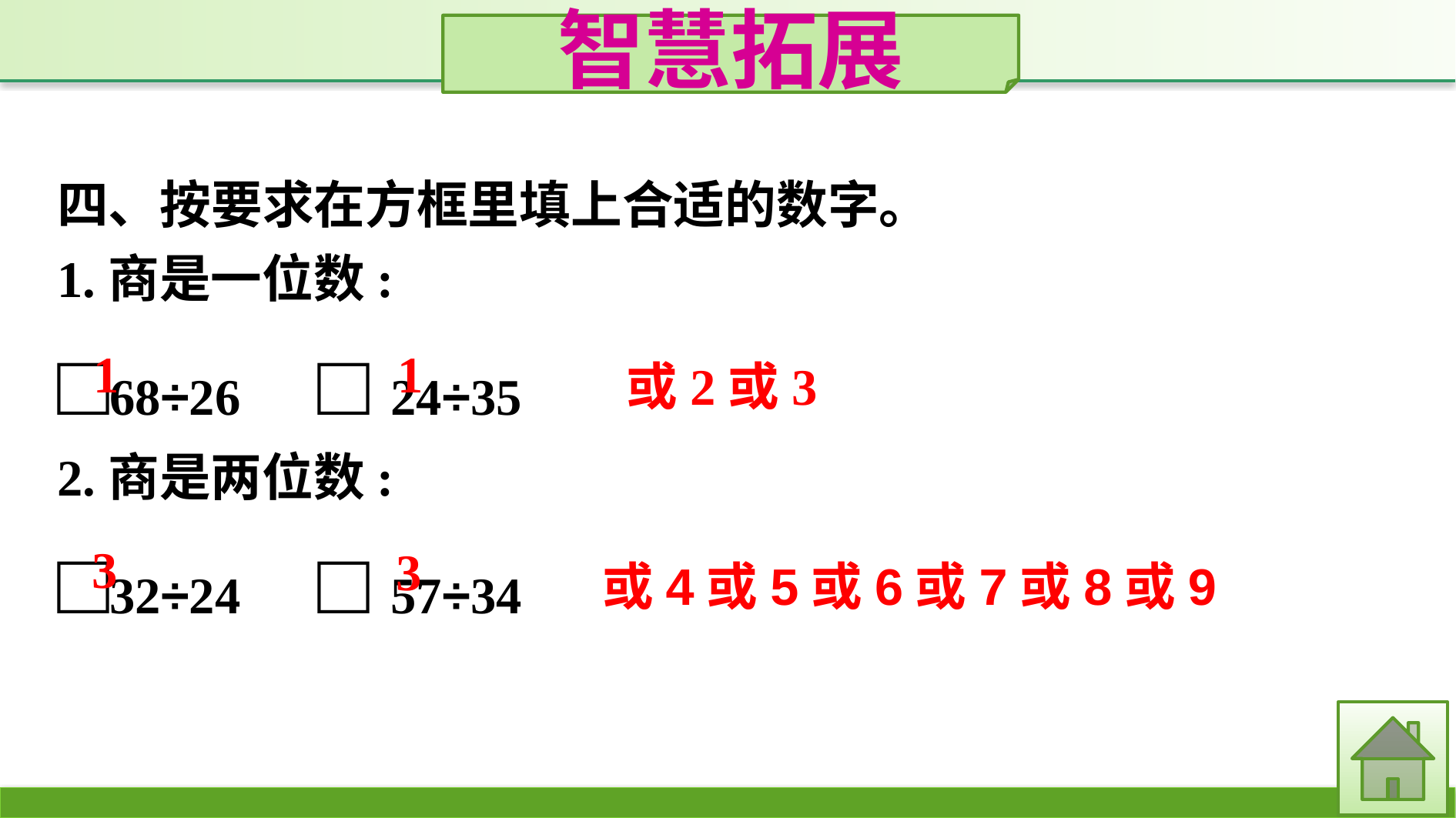

智慧拓展
四、按要求在方框里填上合适的数字。
1.商是一位数:
□68÷26　 □24÷35
2.商是两位数:
□32÷24　 □57÷34
1
1
或2或3
3
3
或4或5或6或7或8或9